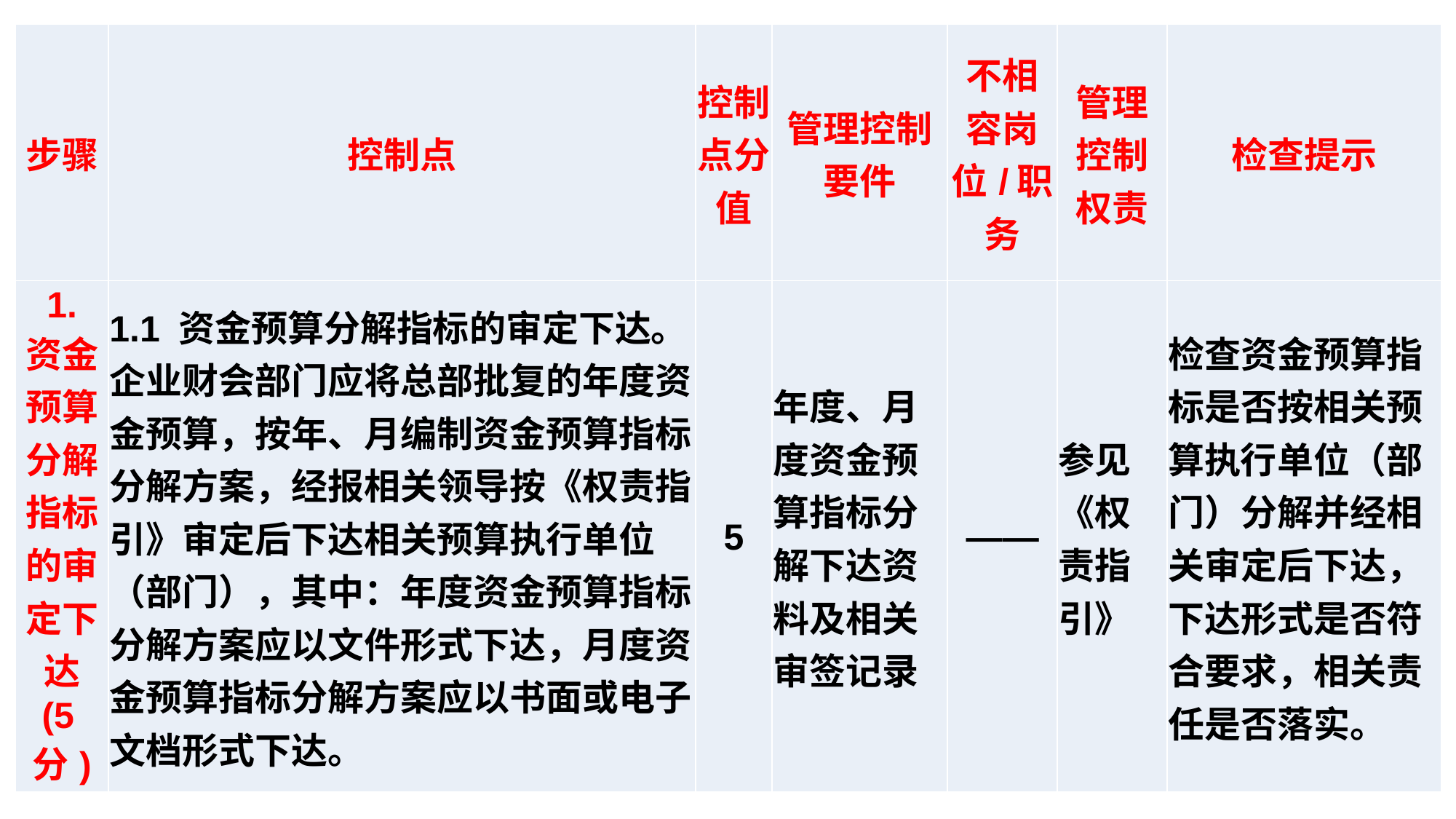

| 步骤 | 控制点 | 控制点分值 | 管理控制要件 | 不相容岗位/职务 | 管理控制权责 | 检查提示 |
| --- | --- | --- | --- | --- | --- | --- |
| 1. 资金预算分解指标的审定下达 (5分) | 1.1 资金预算分解指标的审定下达。企业财会部门应将总部批复的年度资金预算，按年、月编制资金预算指标分解方案，经报相关领导按《权责指引》审定后下达相关预算执行单位（部门），其中：年度资金预算指标分解方案应以文件形式下达，月度资金预算指标分解方案应以书面或电子文档形式下达。 | 5 | 年度、月度资金预算指标分解下达资料及相关审签记录 | —— | 参见《权责指引》 | 检查资金预算指标是否按相关预算执行单位（部门）分解并经相关审定后下达，下达形式是否符合要求，相关责任是否落实。 |